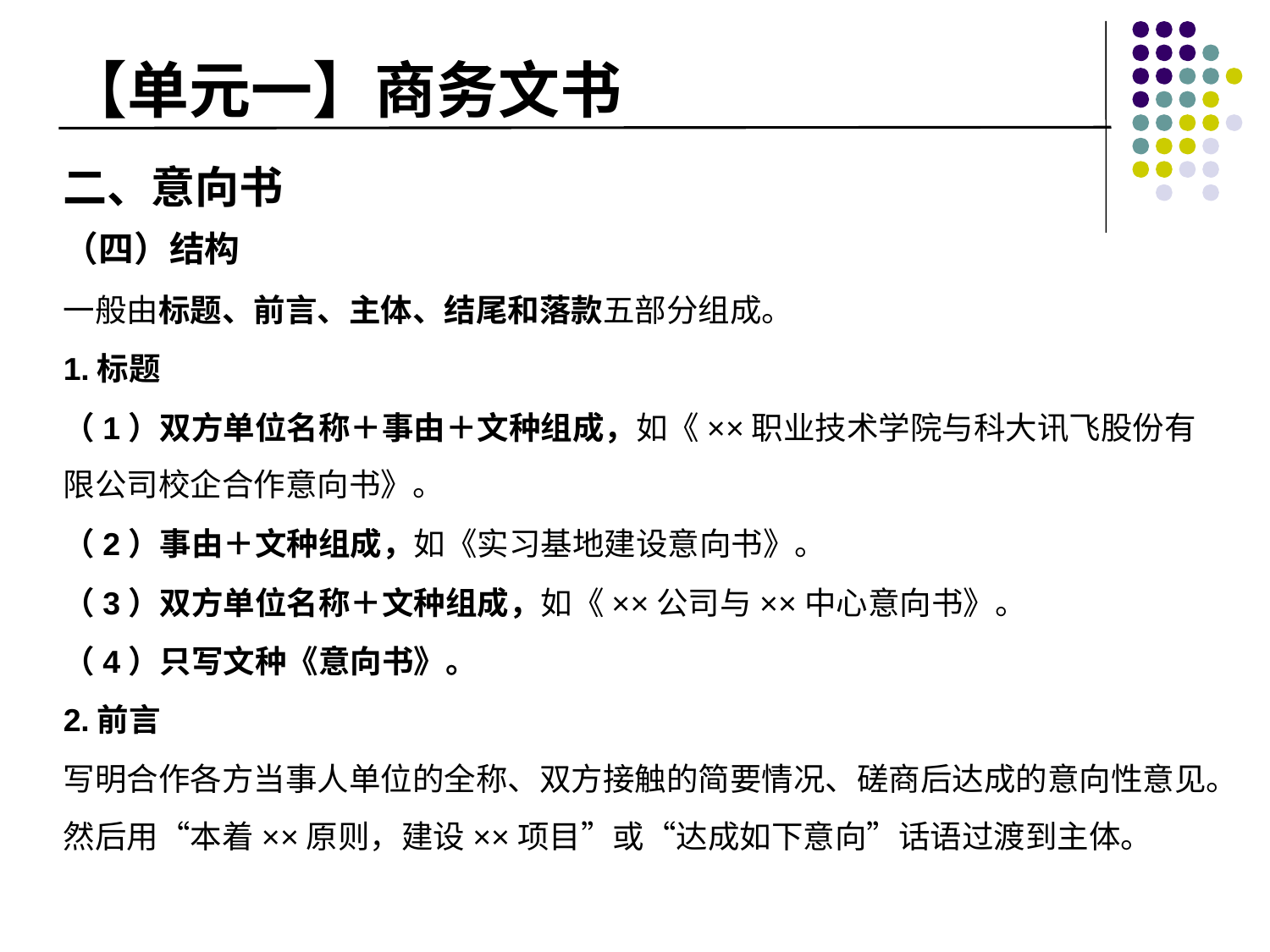

# 【单元一】商务文书
二、意向书
（四）结构
一般由标题、前言、主体、结尾和落款五部分组成。
1.标题
（1）双方单位名称＋事由＋文种组成，如《××职业技术学院与科大讯飞股份有限公司校企合作意向书》。
（2）事由＋文种组成，如《实习基地建设意向书》。
（3）双方单位名称＋文种组成，如《××公司与××中心意向书》。
（4）只写文种《意向书》。
2.前言
写明合作各方当事人单位的全称、双方接触的简要情况、磋商后达成的意向性意见。然后用“本着××原则，建设××项目”或“达成如下意向”话语过渡到主体。